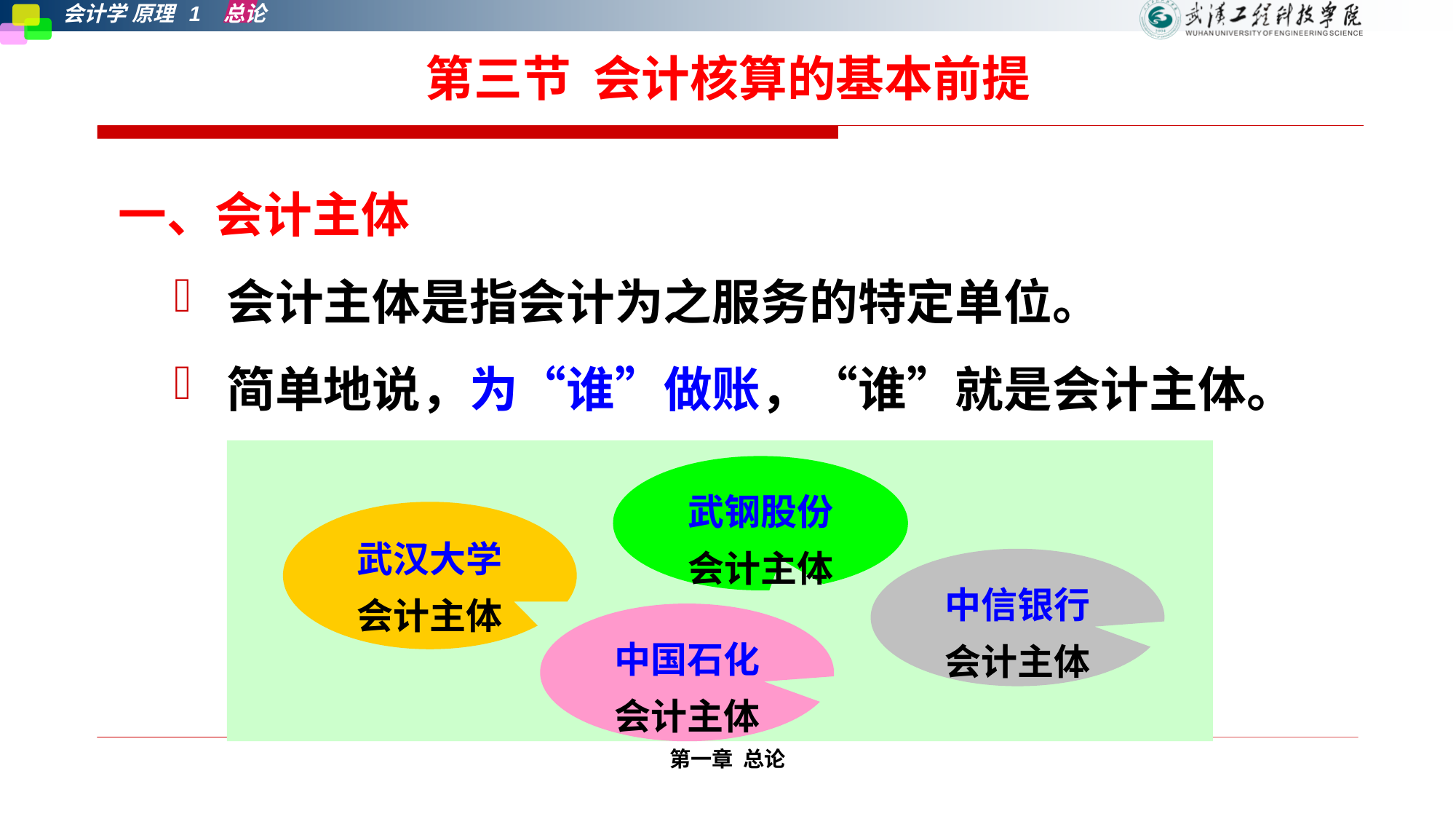

# 第三节  会计核算的基本前提
一、会计主体
会计主体是指会计为之服务的特定单位。
简单地说，为“谁”做账，“谁”就是会计主体。

武钢股份
会计主体
武汉大学
会计主体

中信银行
会计主体
中国石化
会计主体

第一章  总论